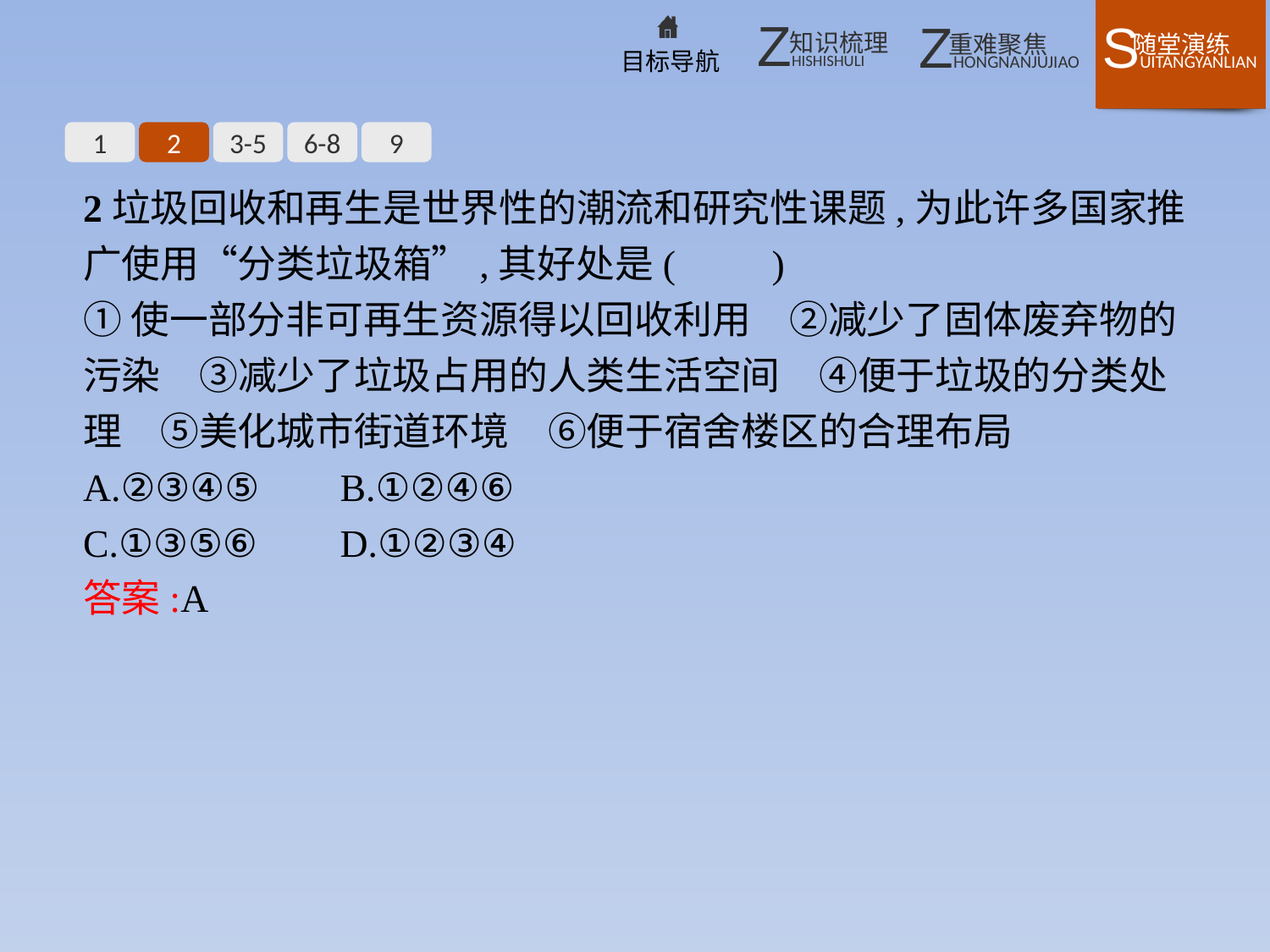

1
2
3-5
6-8
9
2垃圾回收和再生是世界性的潮流和研究性课题,为此许多国家推广使用“分类垃圾箱”,其好处是(　　)
①使一部分非可再生资源得以回收利用　②减少了固体废弃物的污染　③减少了垃圾占用的人类生活空间　④便于垃圾的分类处理　⑤美化城市街道环境　⑥便于宿舍楼区的合理布局
A.②③④⑤	B.①②④⑥
C.①③⑤⑥	D.①②③④
答案:A